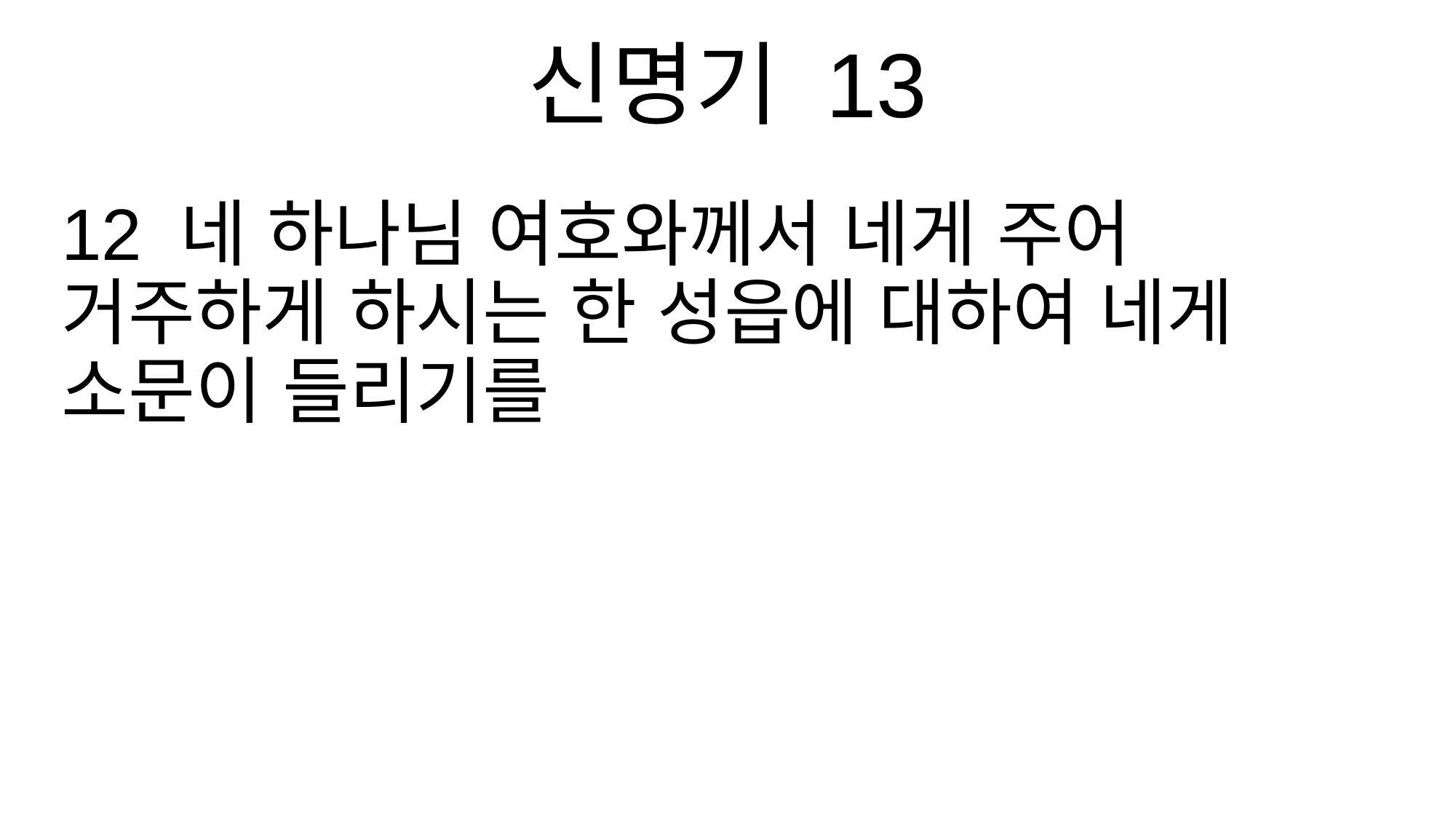

신명기 13
12 네 하나님 여호와께서 네게 주어 거주하게 하시는 한 성읍에 대하여 네게 소문이 들리기를